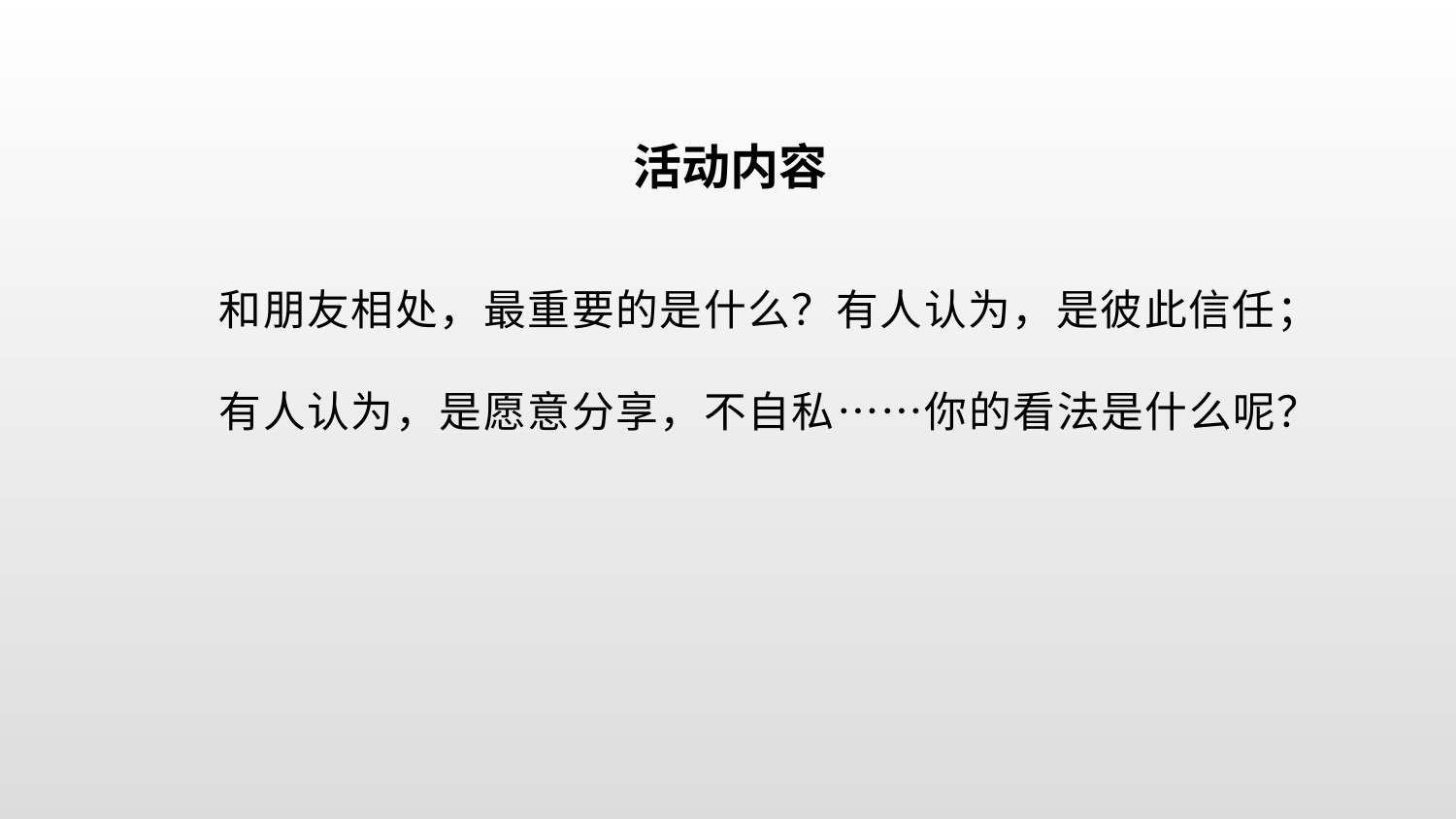

活动内容
和朋友相处，最重要的是什么？有人认为，是彼此信任；有人认为，是愿意分享，不自私……你的看法是什么呢？